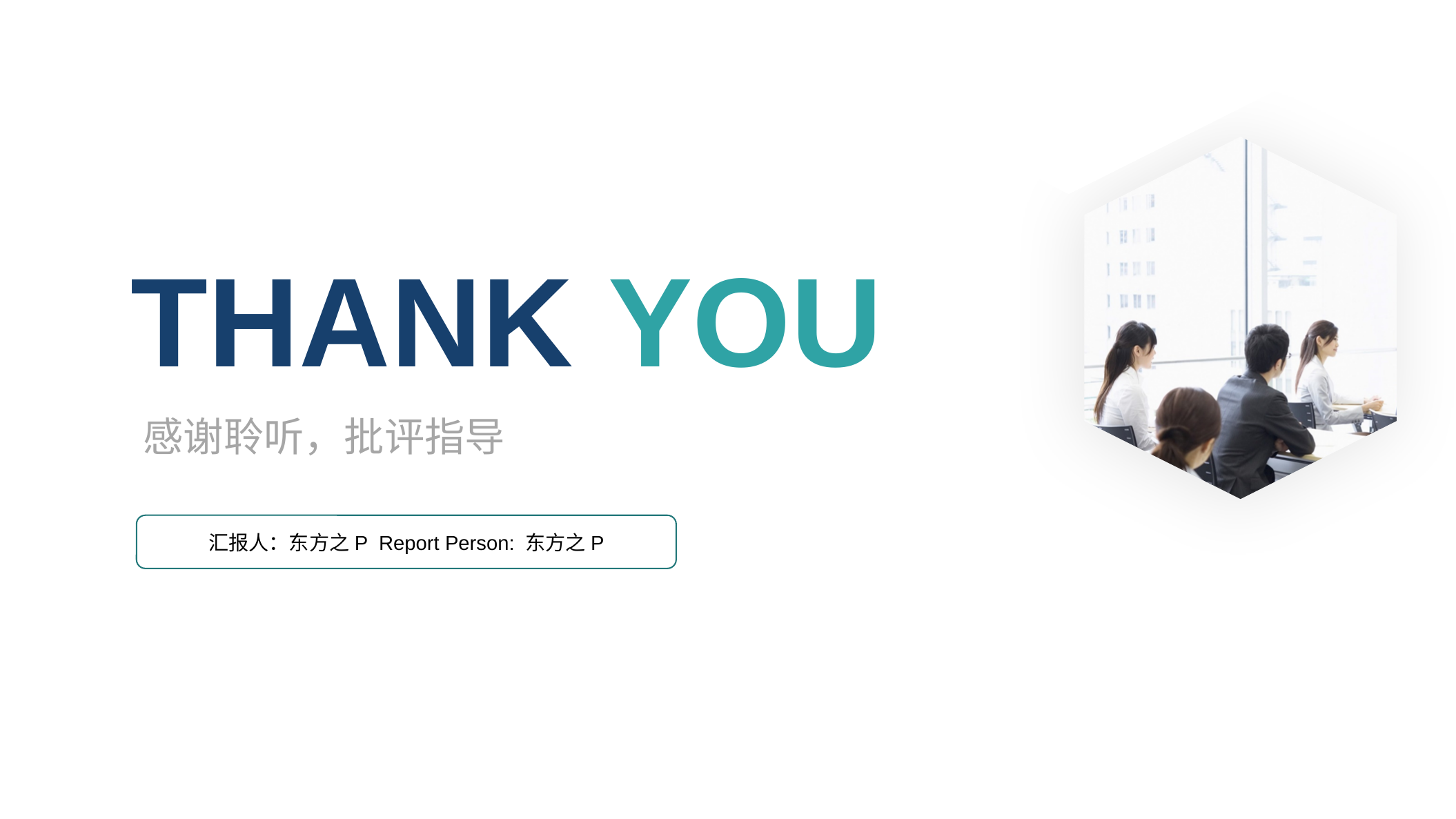

THANK YOU
感谢聆听，批评指导
汇报人：东方之P  Report Person: 东方之P